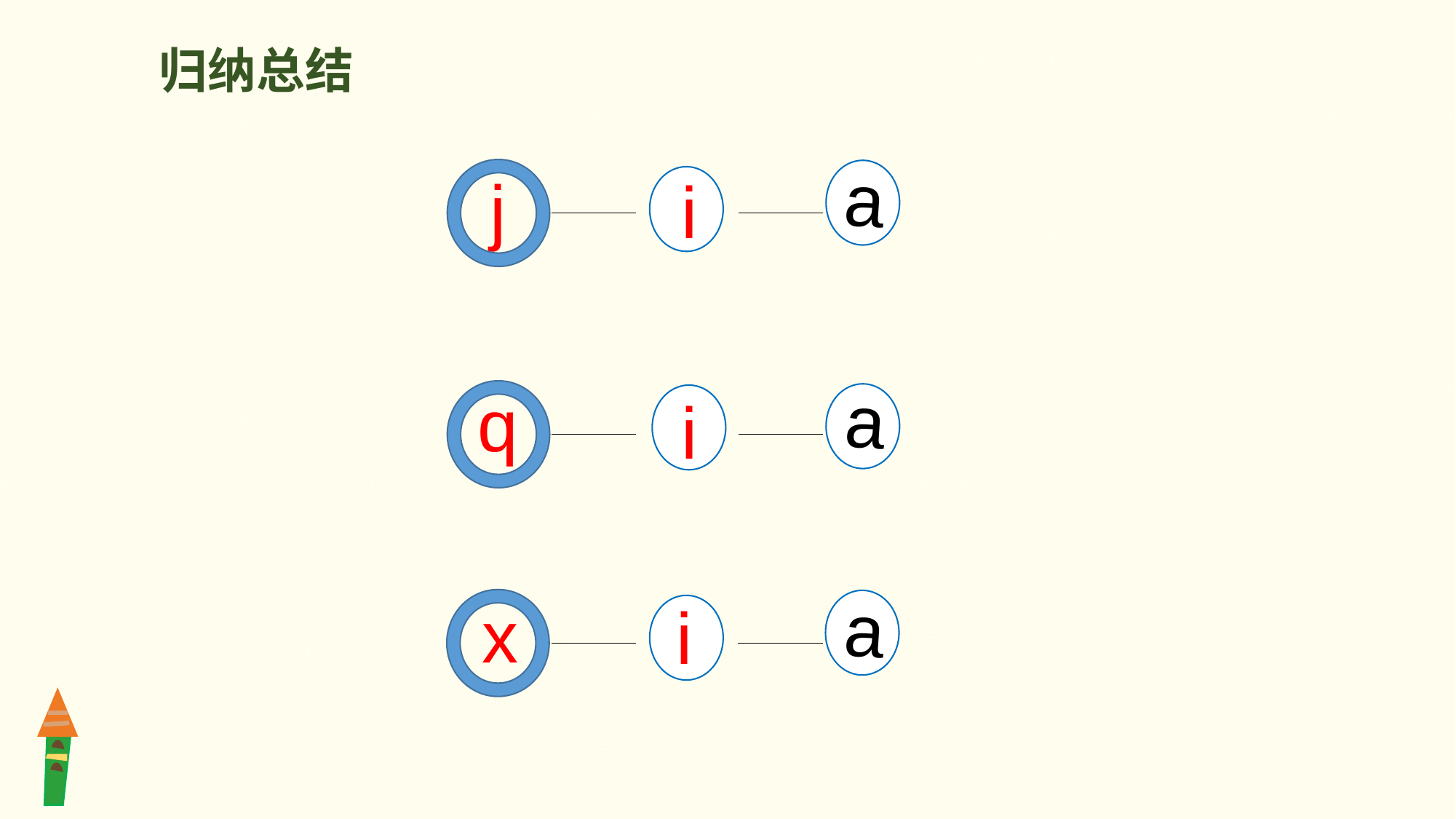

归纳总结
a
j
i

a
q
i

a
x
i